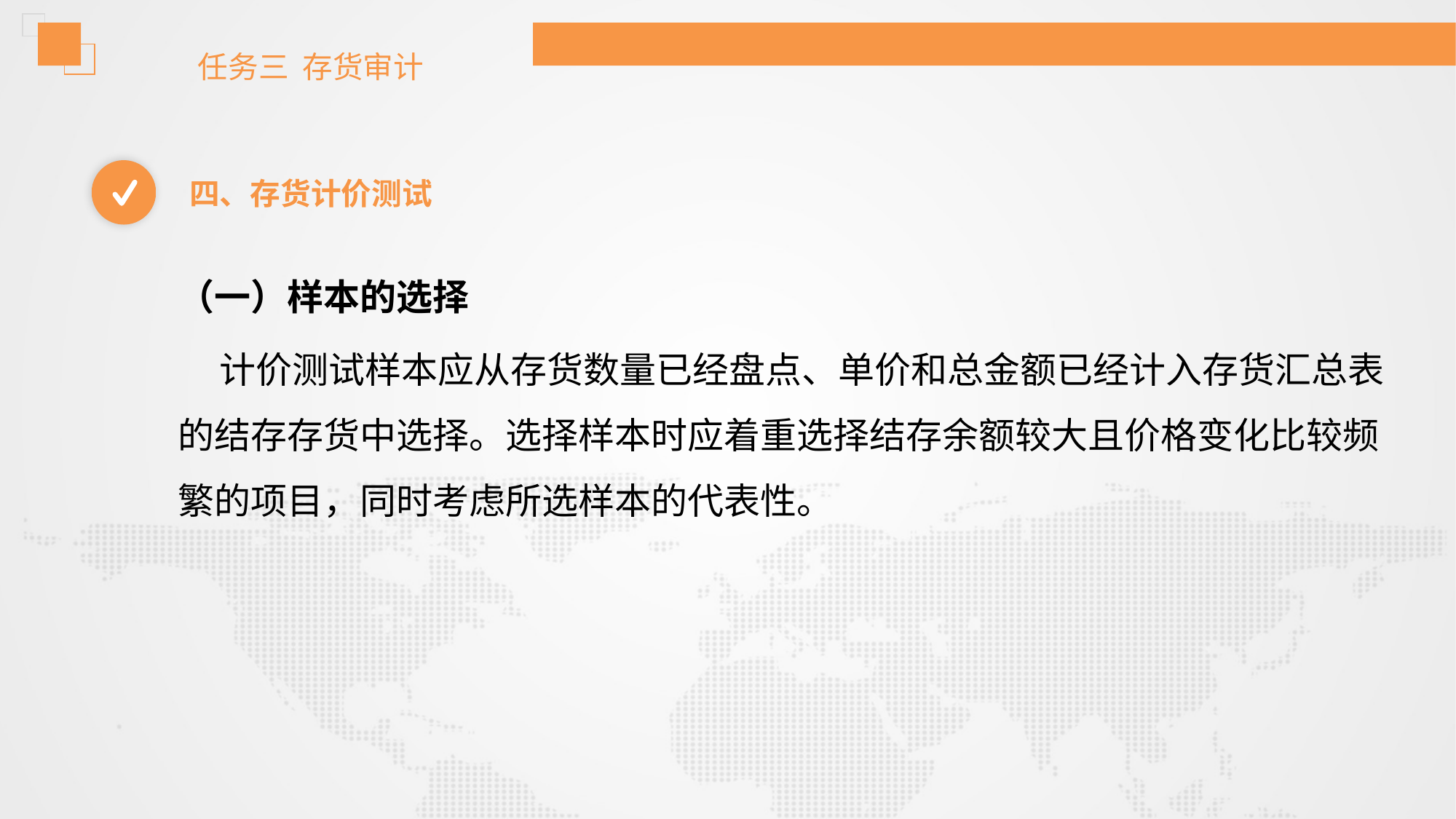

任务三  存货审计

四、存货计价测试

（一）样本的选择
    计价测试样本应从存货数量已经盘点、单价和总金额已经计入存货汇总表的结存存货中选择。选择样本时应着重选择结存余额较大且价格变化比较频繁的项目，同时考虑所选样本的代表性。